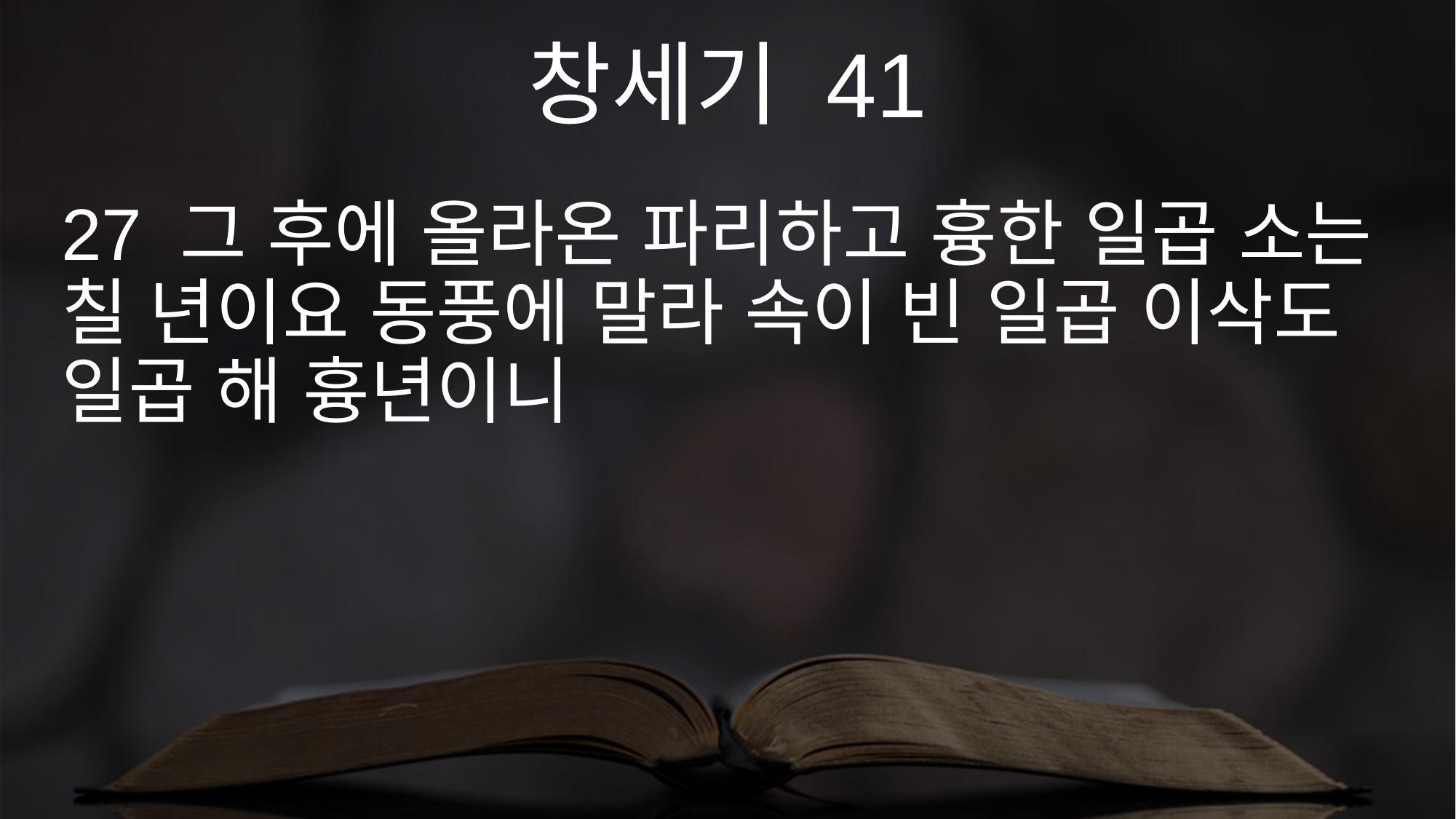

창세기 41
27 그 후에 올라온 파리하고 흉한 일곱 소는 칠 년이요 동풍에 말라 속이 빈 일곱 이삭도 일곱 해 흉년이니